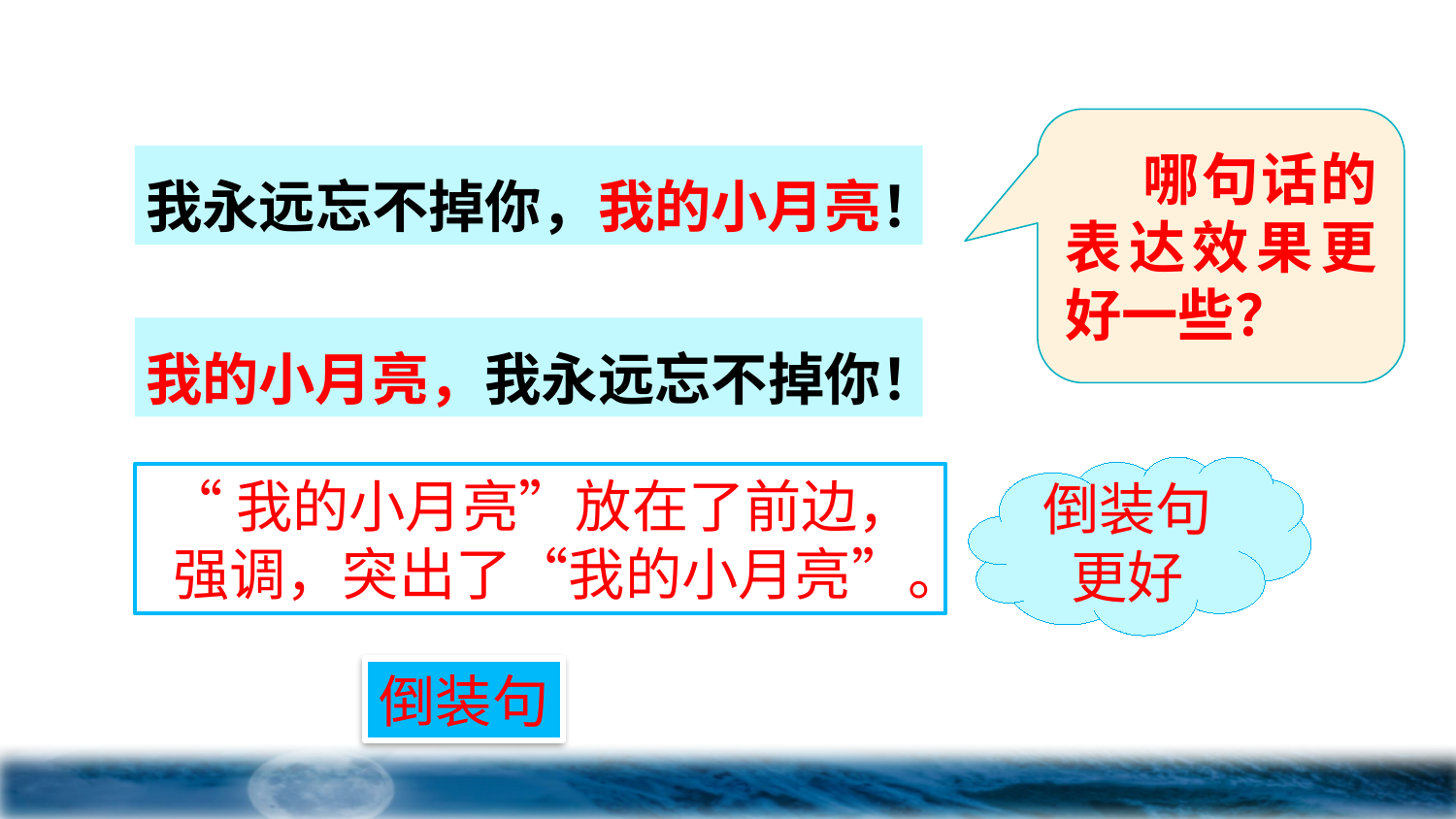

哪句话的表达效果更好一些？
我永远忘不掉你，我的小月亮！
我的小月亮，我永远忘不掉你！
倒装句更好
“我的小月亮”放在了前边，强调，突出了“我的小月亮”。
倒装句